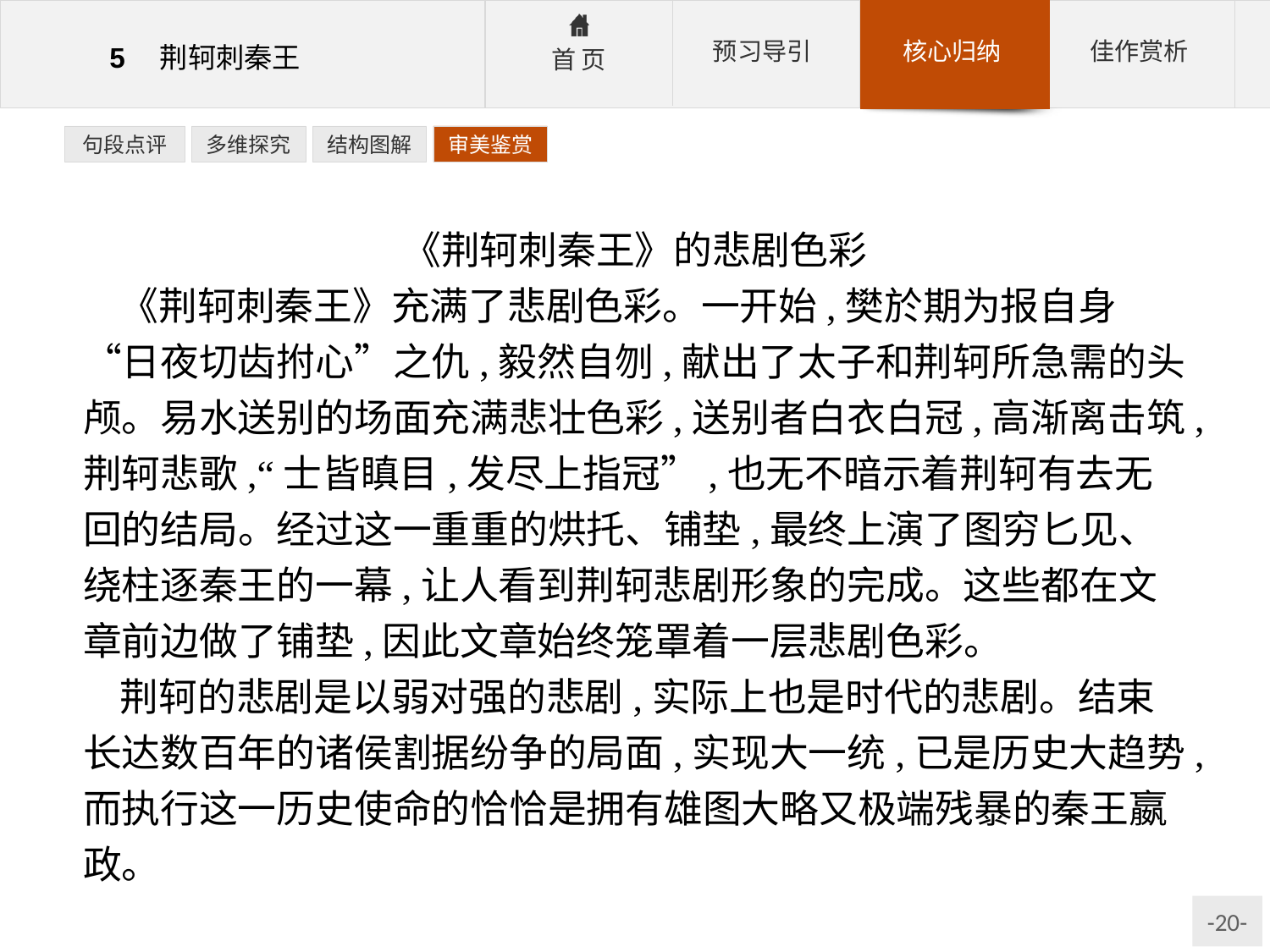

句段点评
多维探究
结构图解
审美鉴赏
《荆轲刺秦王》的悲剧色彩
《荆轲刺秦王》充满了悲剧色彩。一开始,樊於期为报自身“日夜切齿拊心”之仇,毅然自刎,献出了太子和荆轲所急需的头颅。易水送别的场面充满悲壮色彩,送别者白衣白冠,高渐离击筑,荆轲悲歌,“士皆瞋目,发尽上指冠”,也无不暗示着荆轲有去无回的结局。经过这一重重的烘托、铺垫,最终上演了图穷匕见、绕柱逐秦王的一幕,让人看到荆轲悲剧形象的完成。这些都在文章前边做了铺垫,因此文章始终笼罩着一层悲剧色彩。
荆轲的悲剧是以弱对强的悲剧,实际上也是时代的悲剧。结束长达数百年的诸侯割据纷争的局面,实现大一统,已是历史大趋势,而执行这一历史使命的恰恰是拥有雄图大略又极端残暴的秦王嬴政。